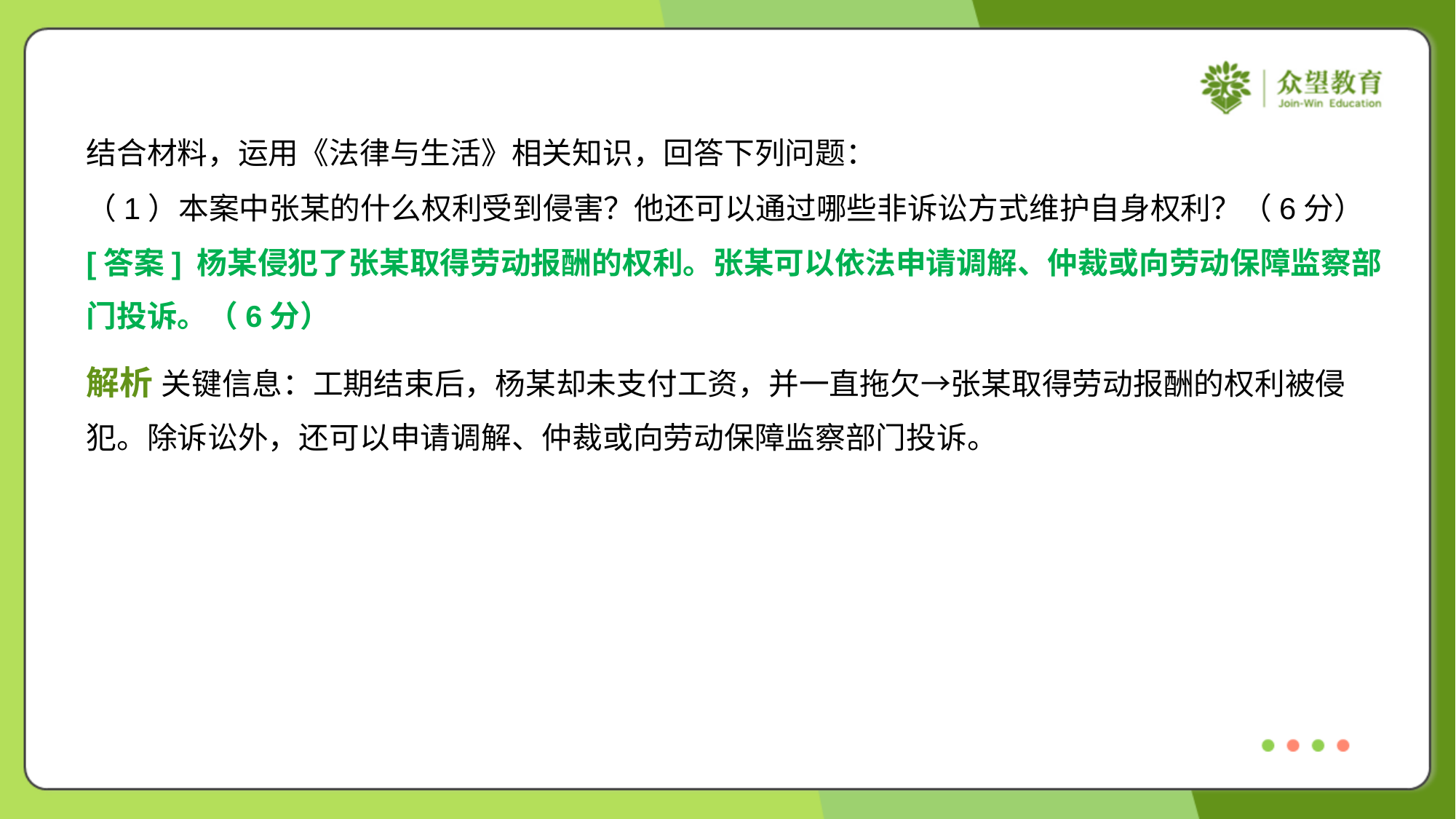

结合材料，运用《法律与生活》相关知识，回答下列问题：
（1）本案中张某的什么权利受到侵害？他还可以通过哪些非诉讼方式维护自身权利？（6分）
[答案] 杨某侵犯了张某取得劳动报酬的权利。张某可以依法申请调解、仲裁或向劳动保障监察部
门投诉。（6分）
解析 关键信息：工期结束后，杨某却未支付工资，并一直拖欠→张某取得劳动报酬的权利被侵
犯。除诉讼外，还可以申请调解、仲裁或向劳动保障监察部门投诉。